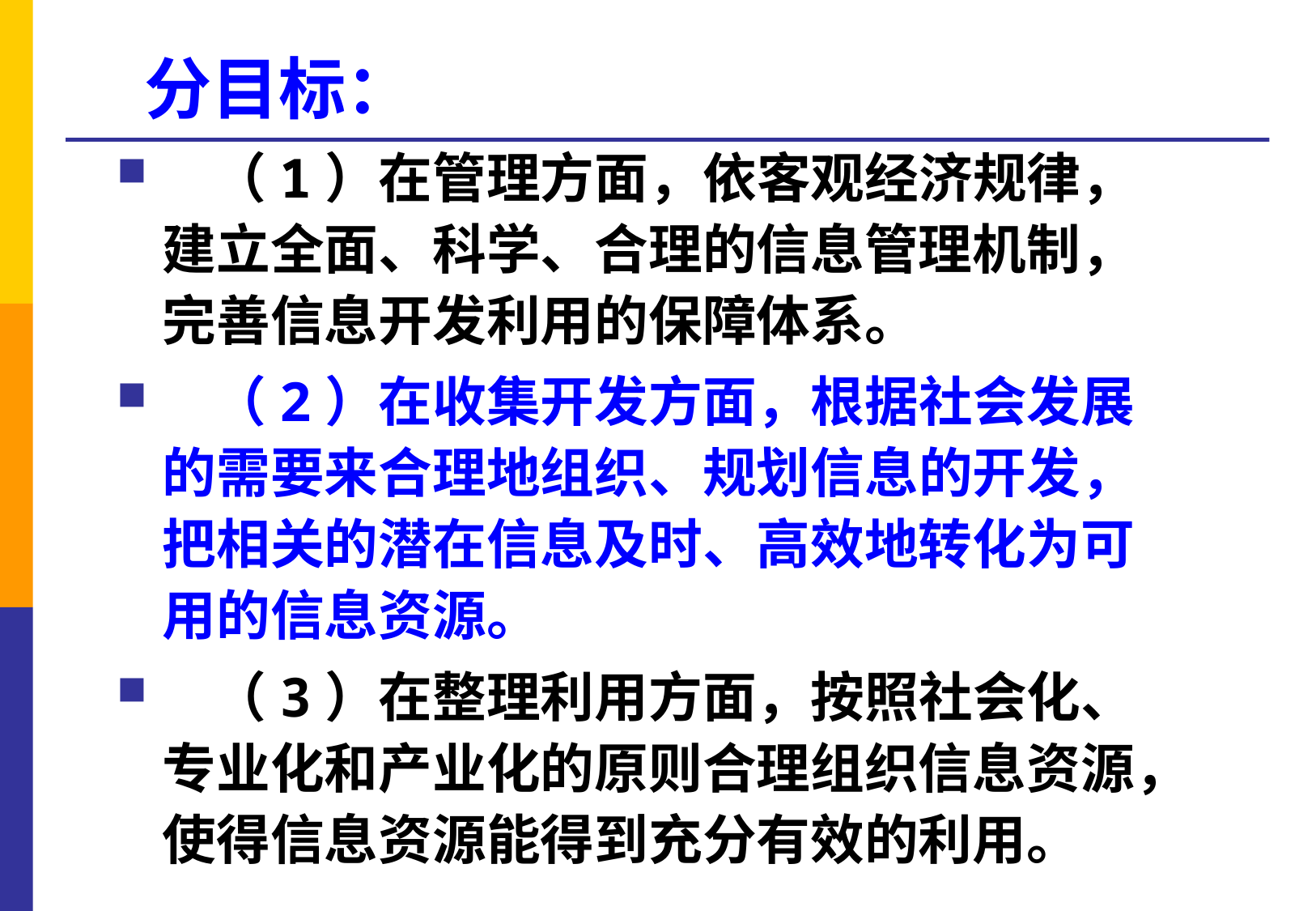

分目标：
   （1）在管理方面，依客观经济规律，建立全面、科学、合理的信息管理机制，完善信息开发利用的保障体系。
   （2）在收集开发方面，根据社会发展的需要来合理地组织、规划信息的开发，把相关的潜在信息及时、高效地转化为可用的信息资源。
   （3）在整理利用方面，按照社会化、专业化和产业化的原则合理组织信息资源，使得信息资源能得到充分有效的利用。